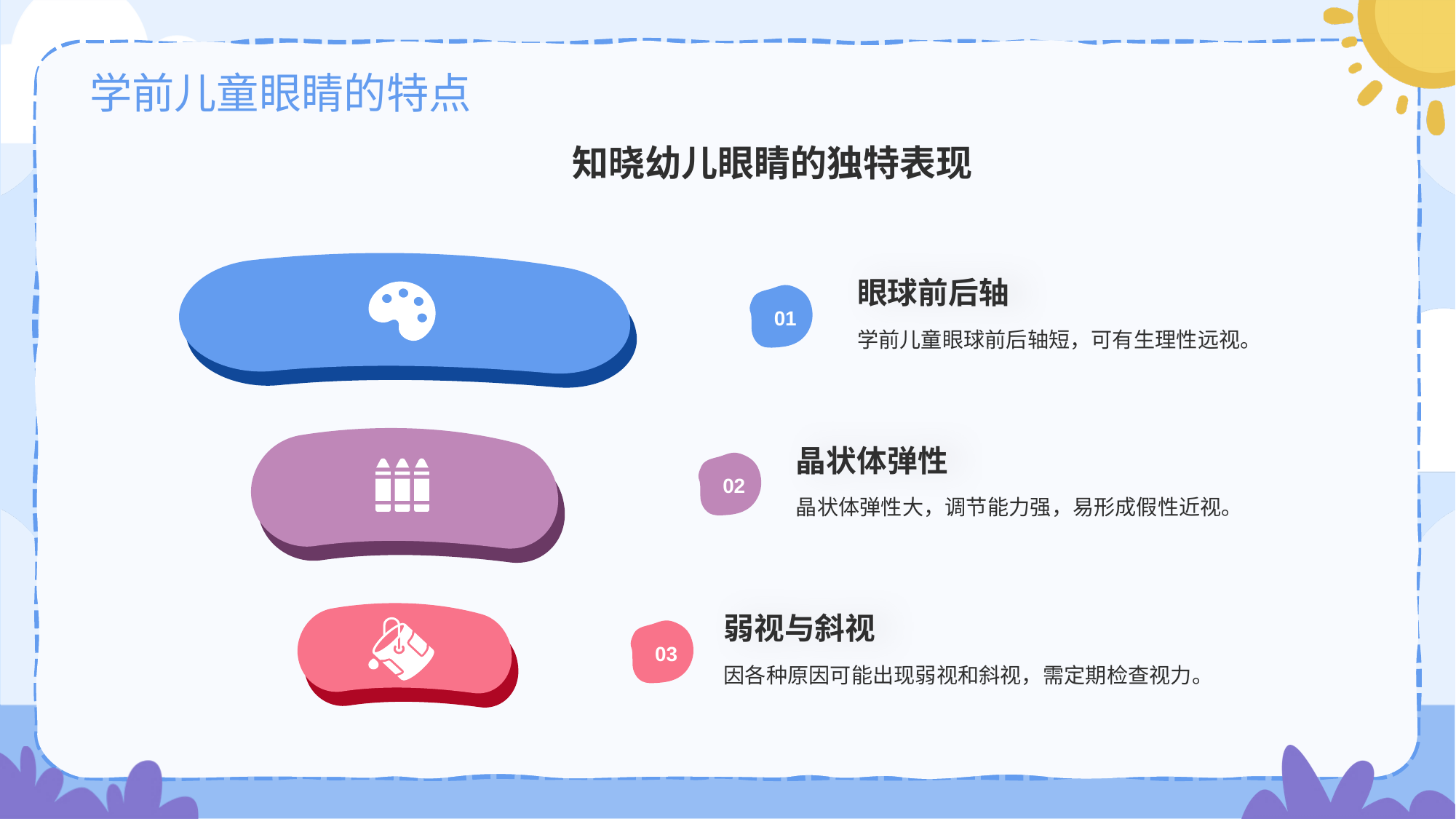

# 学前儿童眼睛的特点
知晓幼儿眼睛的独特表现

眼球前后轴

01
学前儿童眼球前后轴短，可有生理性远视。

晶状体弹性

02
晶状体弹性大，调节能力强，易形成假性近视。

弱视与斜视

03
因各种原因可能出现弱视和斜视，需定期检查视力。